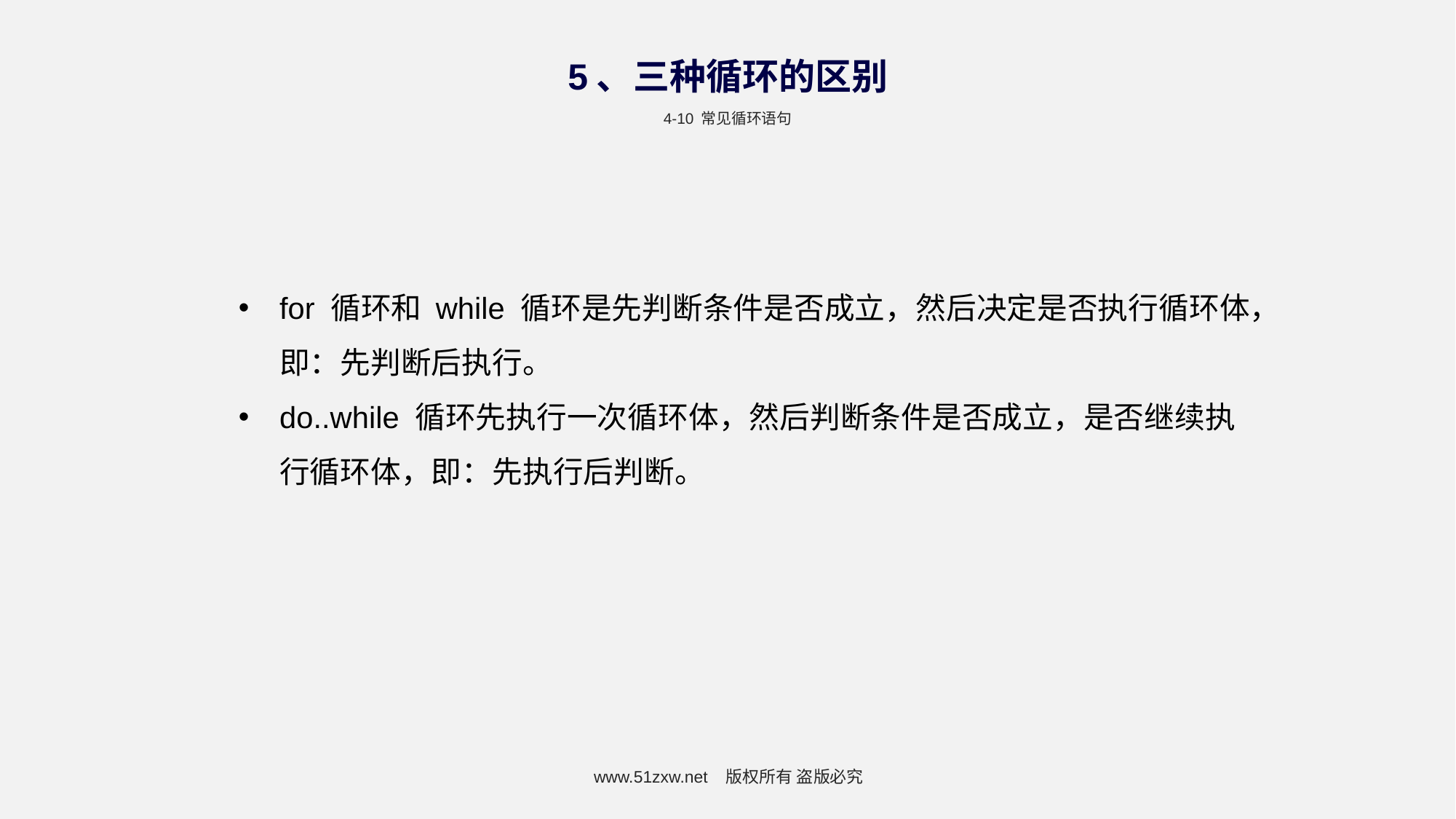

5、三种循环的区别
4-10 常见循环语句
for 循环和 while 循环是先判断条件是否成立，然后决定是否执行循环体，即：先判断后执行。
do..while 循环先执行一次循环体，然后判断条件是否成立，是否继续执行循环体，即：先执行后判断。
www.51zxw.net   版权所有 盗版必究